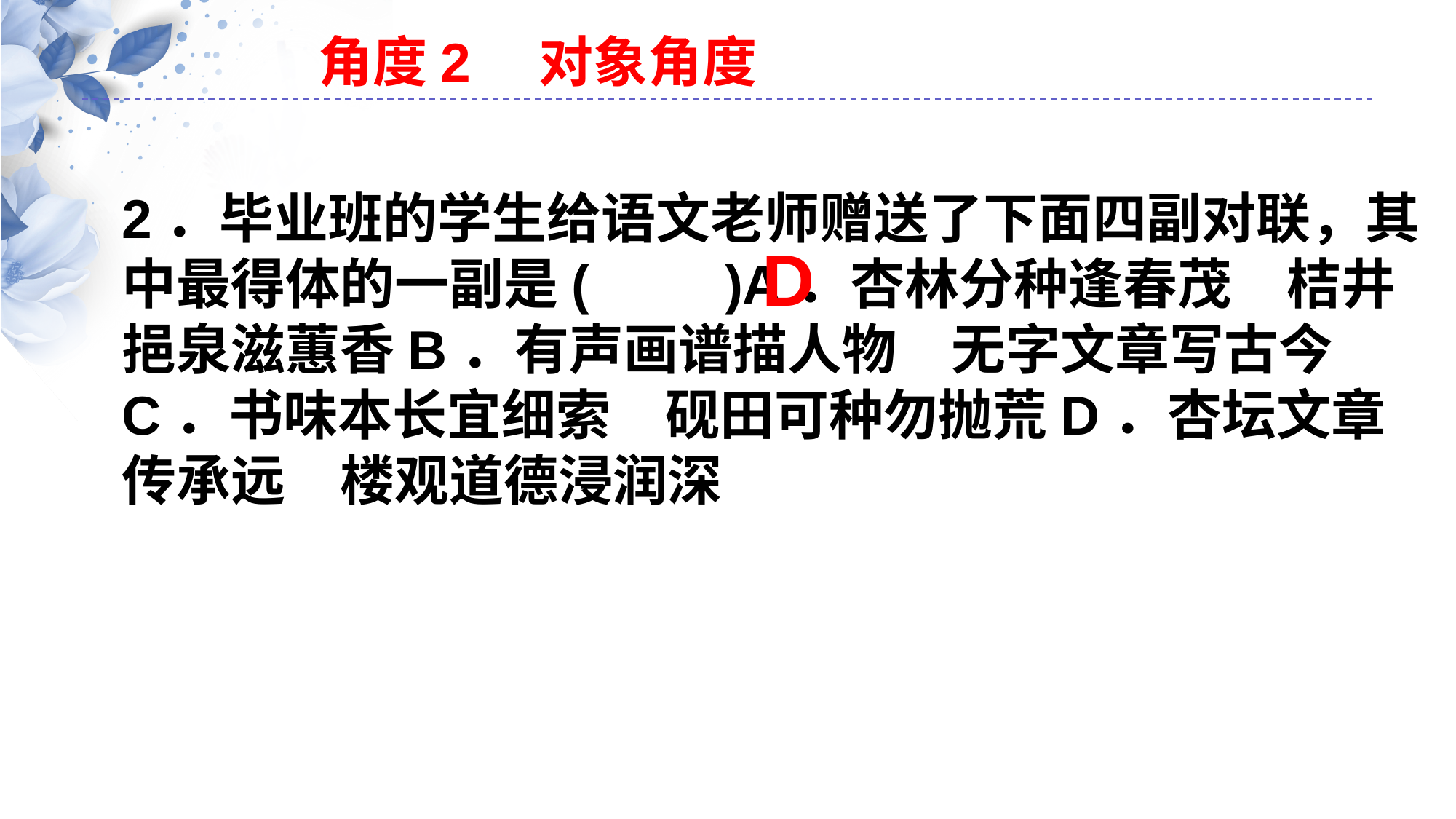

角度2　对象角度
2．毕业班的学生给语文老师赠送了下面四副对联，其中最得体的一副是(　　)A．杏林分种逢春茂　桔井挹泉滋蕙香B．有声画谱描人物　无字文章写古今C．书味本长宜细索　砚田可种勿抛荒D．杏坛文章传承远　楼观道德浸润深

D